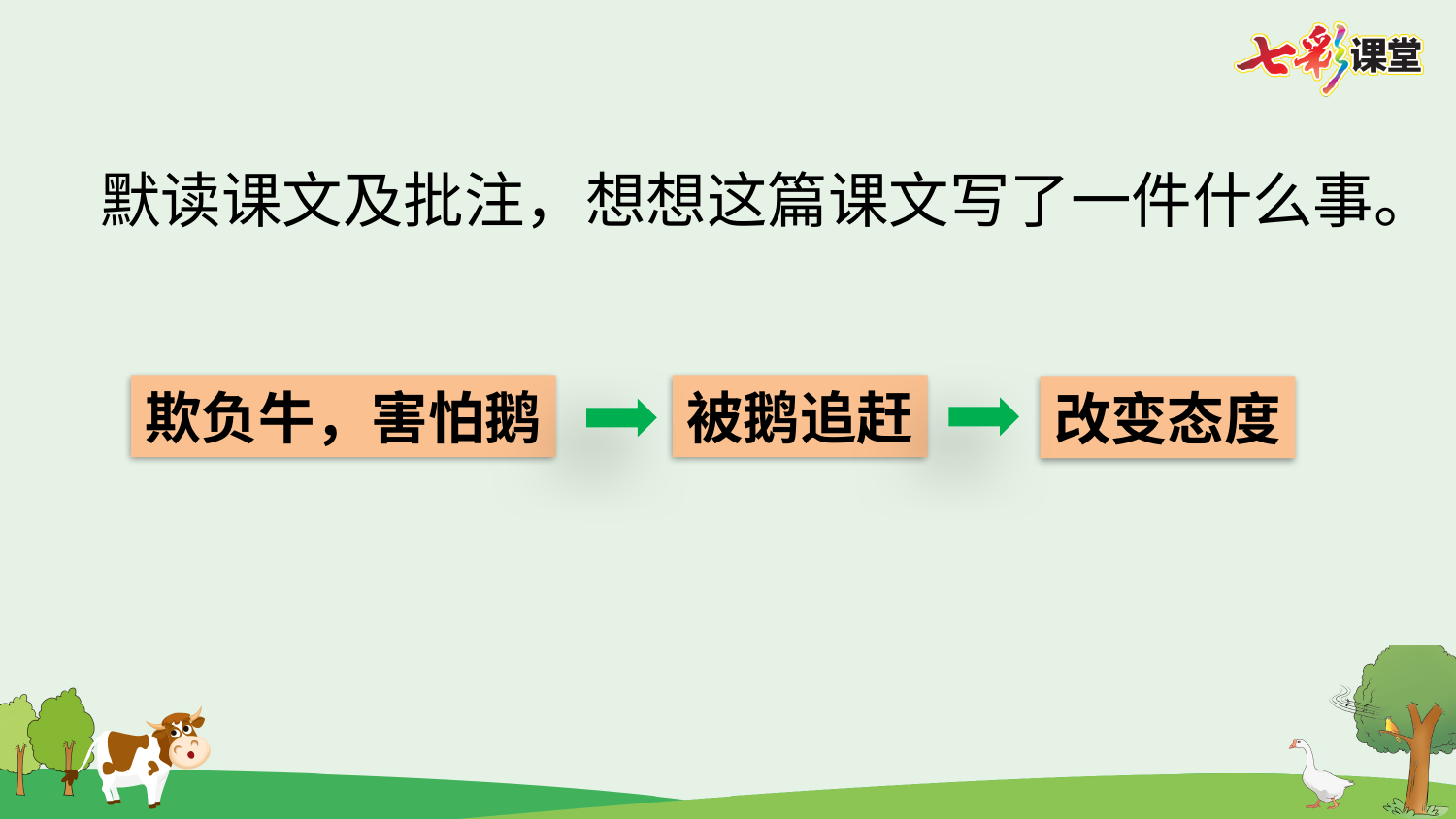

默读课文及批注，想想这篇课文写了一件什么事。
欺负牛，害怕鹅
被鹅追赶
改变态度